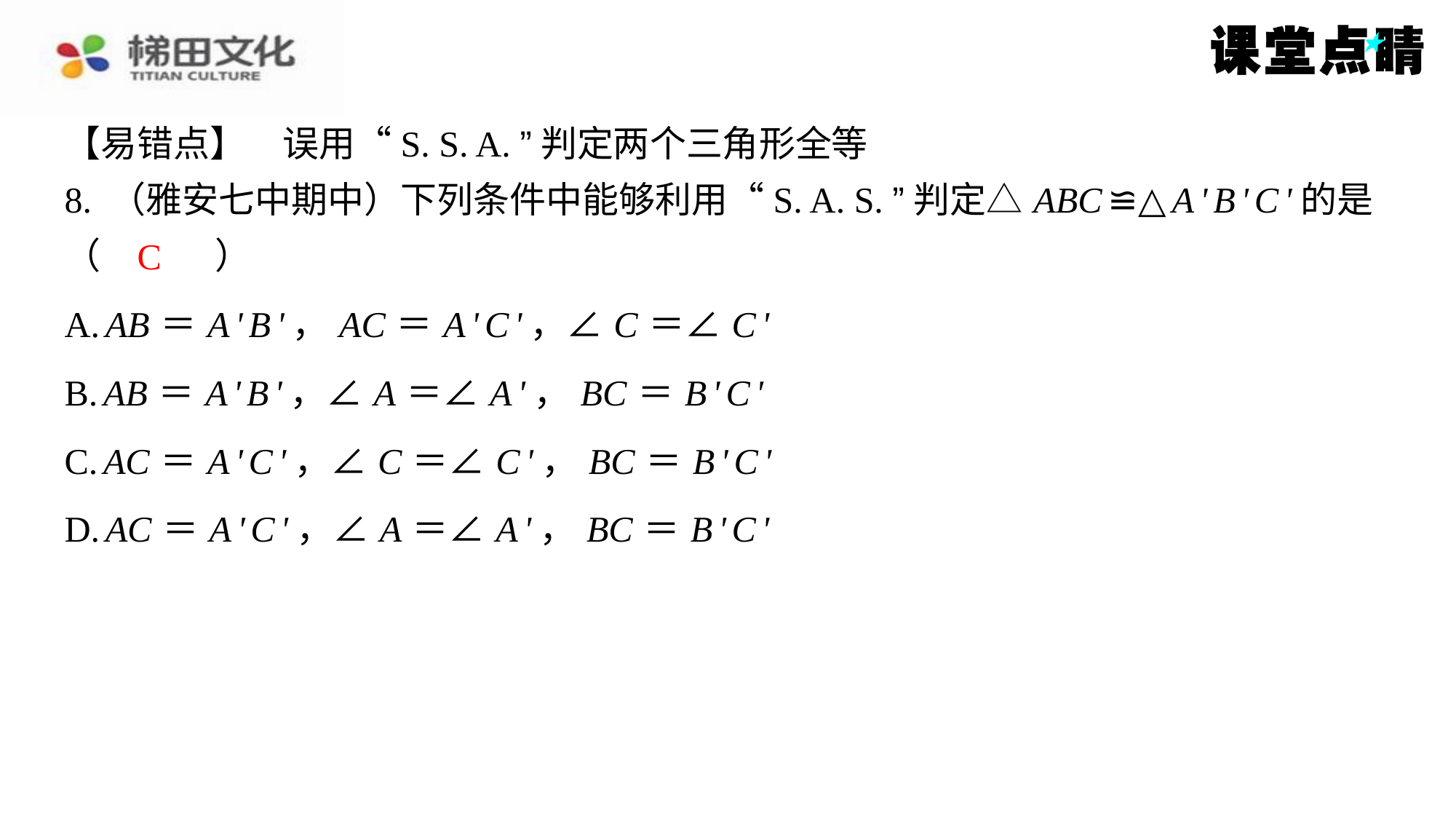

【易错点】　误用“S. S. A. ”判定两个三角形全等
8. （雅安七中期中）下列条件中能够利用“S. A. S. ”判定△ ABC ≌△ A ' B ' C '的是
（　C　）
C
| A. AB ＝ A ' B '， AC ＝ A ' C '，∠ C ＝∠ C ' |
| --- |
| B. AB ＝ A ' B '，∠ A ＝∠ A '， BC ＝ B ' C ' |
| C. AC ＝ A ' C '，∠ C ＝∠ C '， BC ＝ B ' C ' |
| D. AC ＝ A ' C '，∠ A ＝∠ A '， BC ＝ B ' C ' |